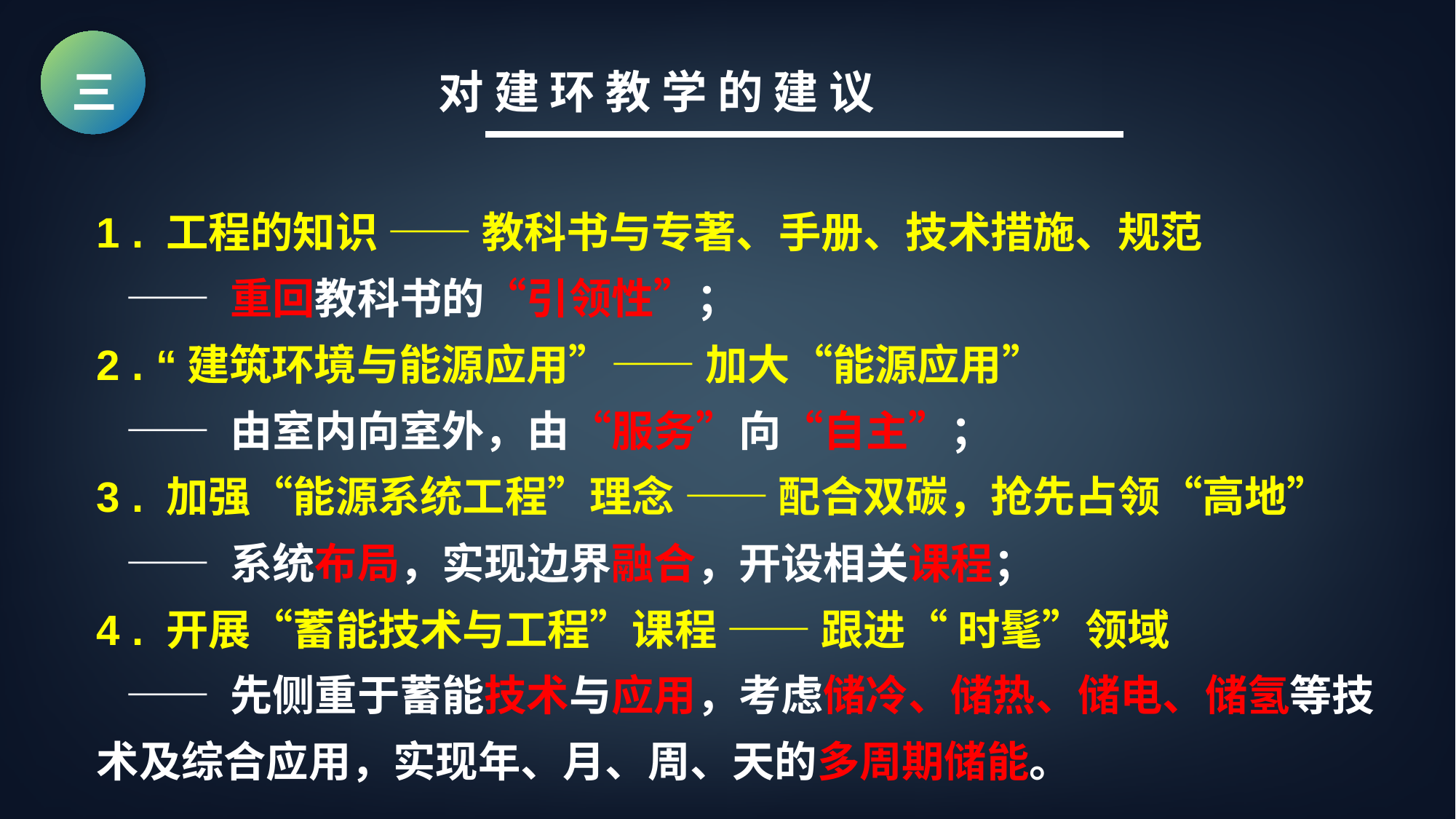

三                               对 建 环 教 学 的 建 议
1 . 工程的知识 —— 教科书与专著、手册、技术措施、规范
   —— 重回教科书的“引领性”；
2 . “建筑环境与能源应用”—— 加大“能源应用”
   —— 由室内向室外，由“服务”向“自主”；
3 . 加强“能源系统工程”理念 —— 配合双碳，抢先占领“高地”
   —— 系统布局，实现边界融合，开设相关课程；
4 . 开展“蓄能技术与工程”课程 —— 跟进“ 时髦”领域
   —— 先侧重于蓄能技术与应用，考虑储冷、储热、储电、储氢等技术及综合应用，实现年、月、周、天的多周期储能。